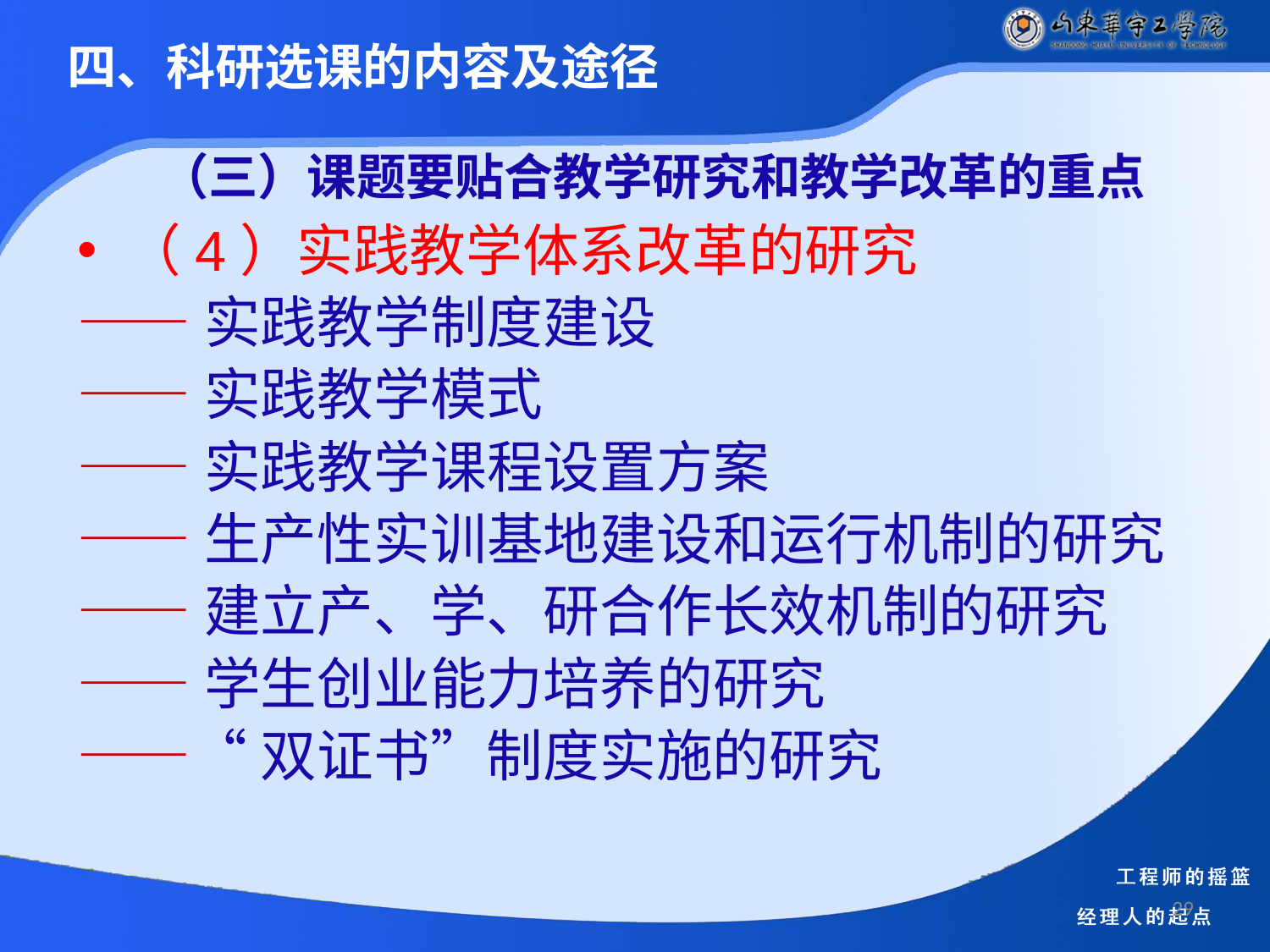

四、科研选课的内容及途径
（三）课题要贴合教学研究和教学改革的重点
（4）实践教学体系改革的研究
——实践教学制度建设
——实践教学模式
——实践教学课程设置方案
——生产性实训基地建设和运行机制的研究
——建立产、学、研合作长效机制的研究
——学生创业能力培养的研究
——“双证书”制度实施的研究
29